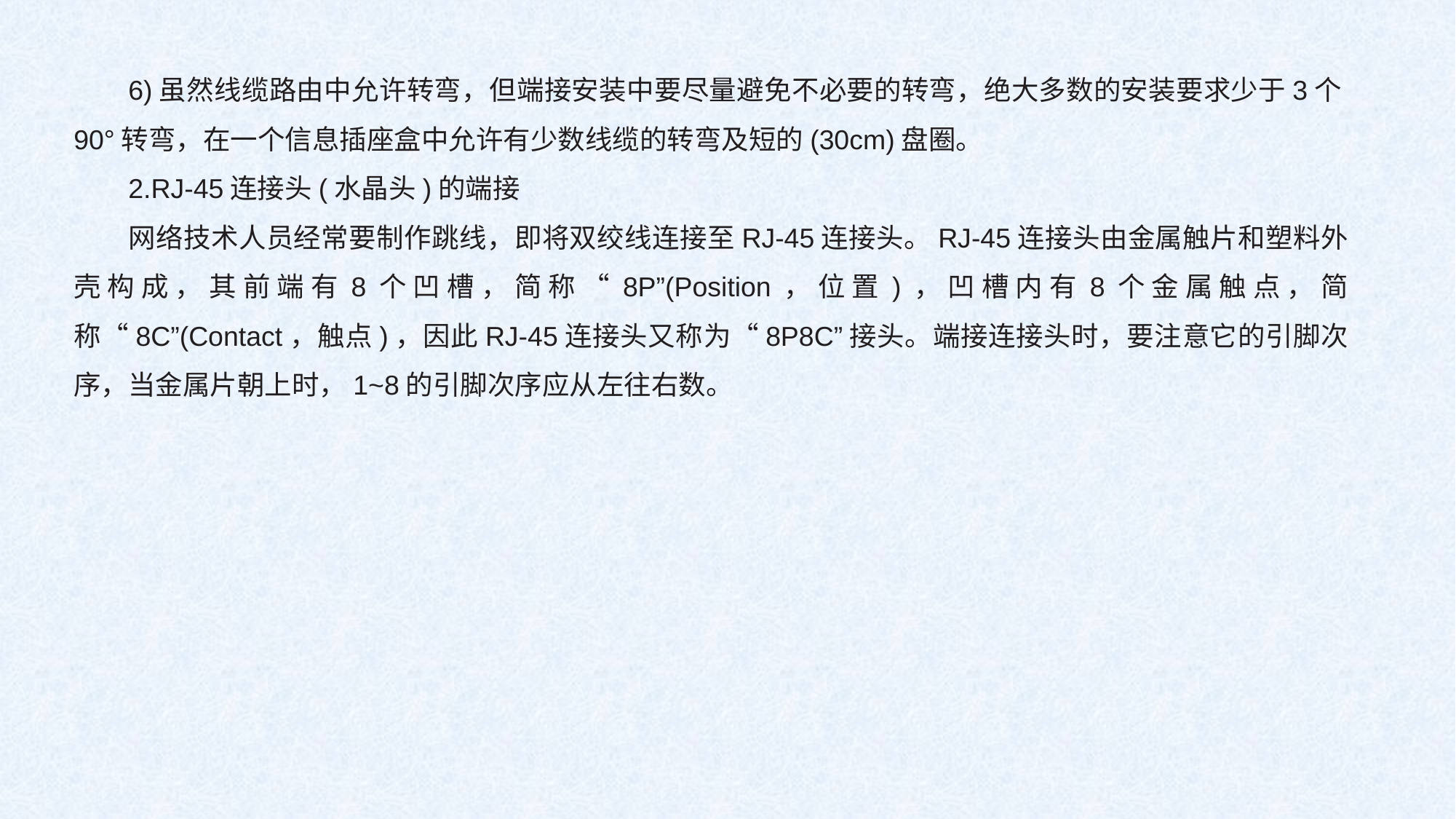

6)虽然线缆路由中允许转弯，但端接安装中要尽量避免不必要的转弯，绝大多数的安装要求少于3个90°转弯，在一个信息插座盒中允许有少数线缆的转弯及短的(30cm)盘圈。
2.RJ-45连接头(水晶头)的端接
网络技术人员经常要制作跳线，即将双绞线连接至RJ-45连接头。RJ-45连接头由金属触片和塑料外壳构成，其前端有8个凹槽，简称“8P”(Position，位置)，凹槽内有8个金属触点，简称“8C”(Contact，触点)，因此RJ-45连接头又称为“8P8C”接头。端接连接头时，要注意它的引脚次序，当金属片朝上时，1~8的引脚次序应从左往右数。